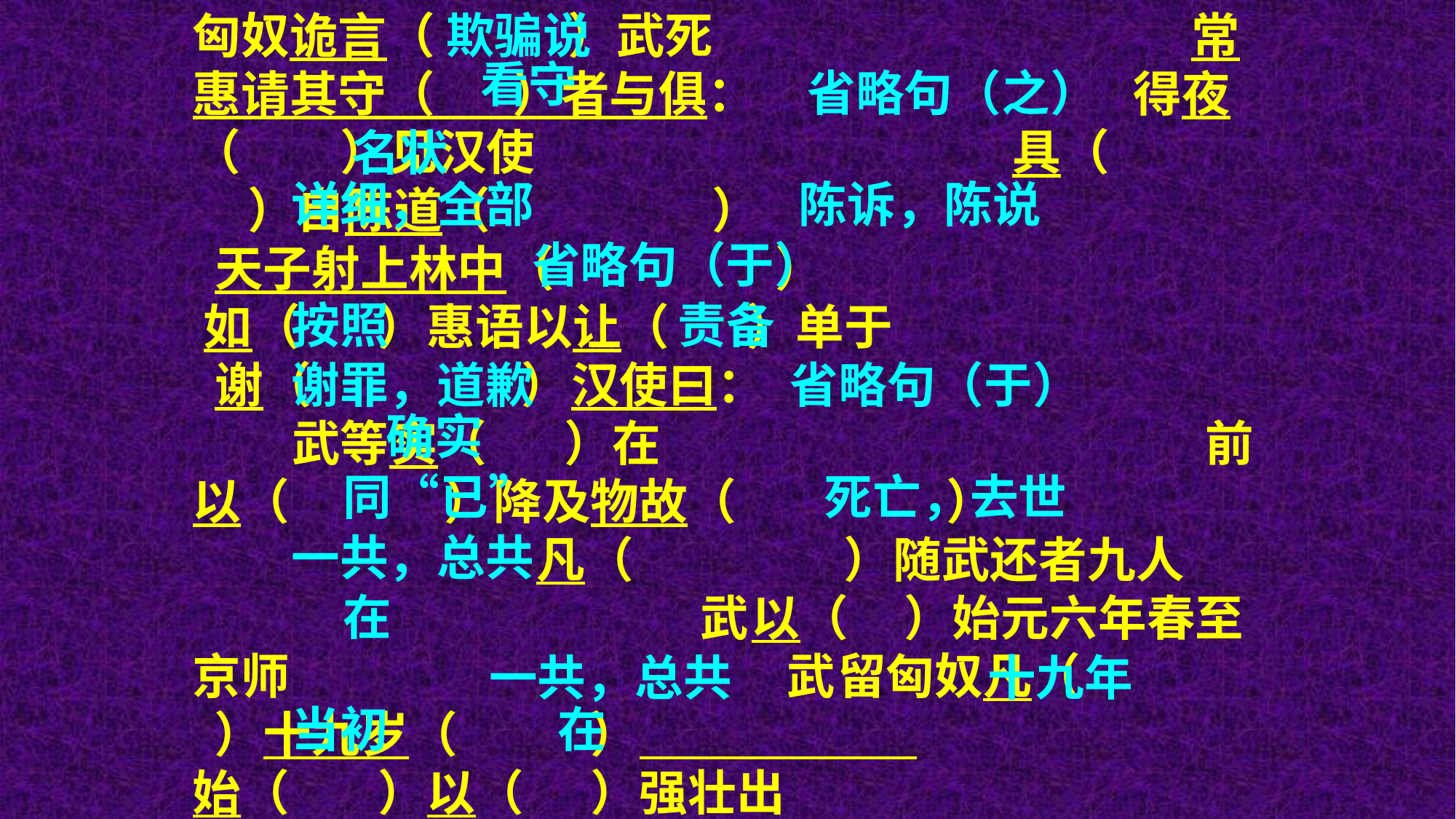

匈奴诡言（            ）武死                                           常惠请其守（       ）者与俱：                                  得夜（         ）见汉使                                           具（                   ）自陈道（                    ）                                                天子射上林中（                    ）                                         如（       ）惠语以让（       ）单于                                    谢（                   ）汉使曰：                                                      武等实（       ）在                                                 前以（              ）降及物故（                   ）                                                        凡（                   ）随武还者九人                                                      武以（     ）始元六年春至京师                                             武留匈奴凡（                   ）十九岁（            ）                                                        始（        ）以（      ）强壮出
欺骗说
看守
省略句（之）
名状
详细，全部
陈诉，陈说
省略句（于）
按照
责备
谢罪，道歉
省略句（于）
确实
同“已”
死亡，去世
一共，总共
在
一共，总共
十九年
当初
在